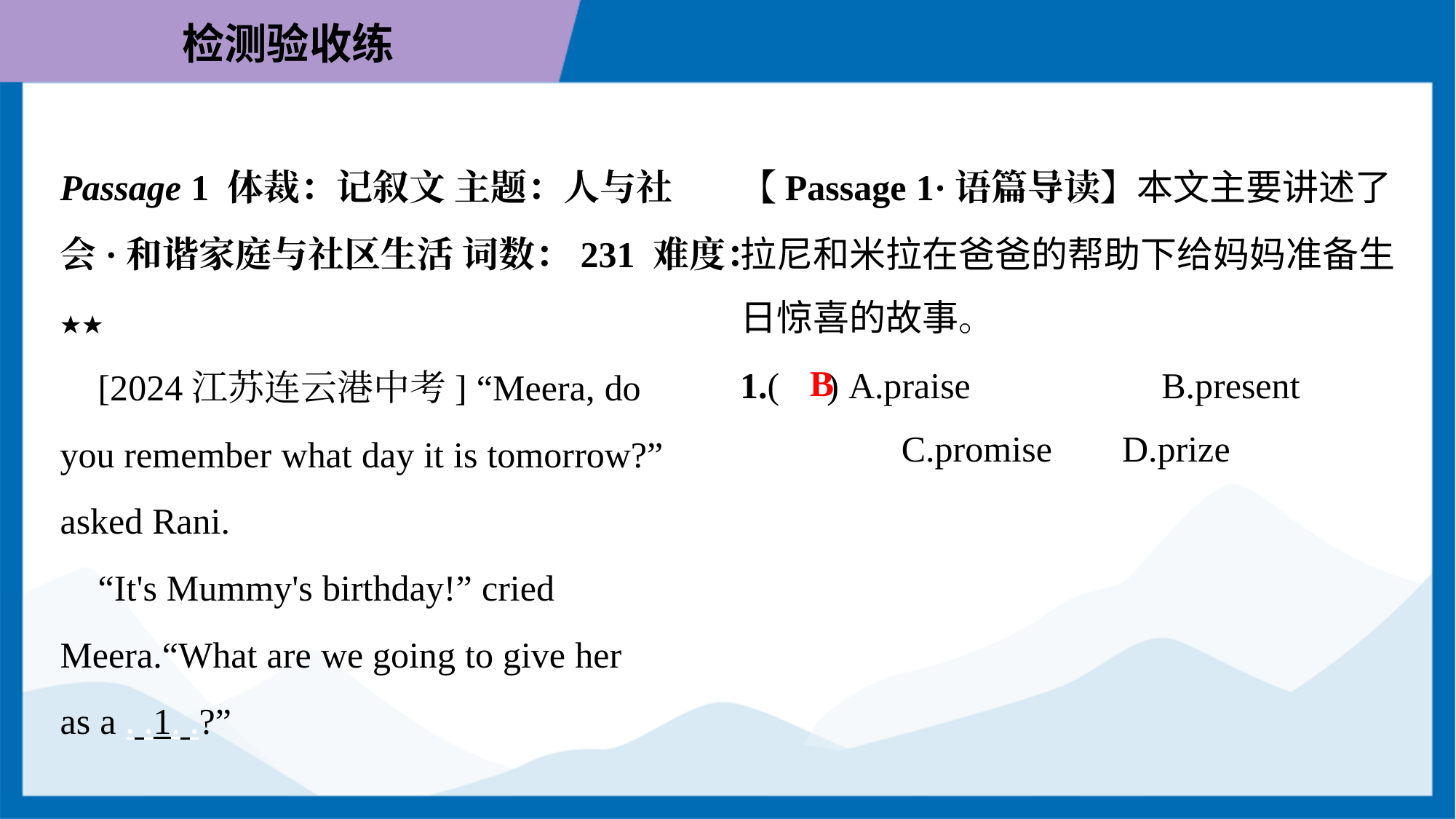

Passage 1 体裁：记叙文 主题：人与社
会·和谐家庭与社区生活 词数：231 难度：
★★
    [2024江苏连云港中考] “Meera, do
you remember what day it is tomorrow?”
asked Rani.
    “It's Mummy's birthday!” cried
Meera.“What are we going to give her
as a . .1. .?”

【Passage 1·语篇导读】本文主要讲述了
拉尼和米拉在爸爸的帮助下给妈妈准备生
日惊喜的故事。
1.(     ) A.praise	B.present
C.promise	D.prize
B